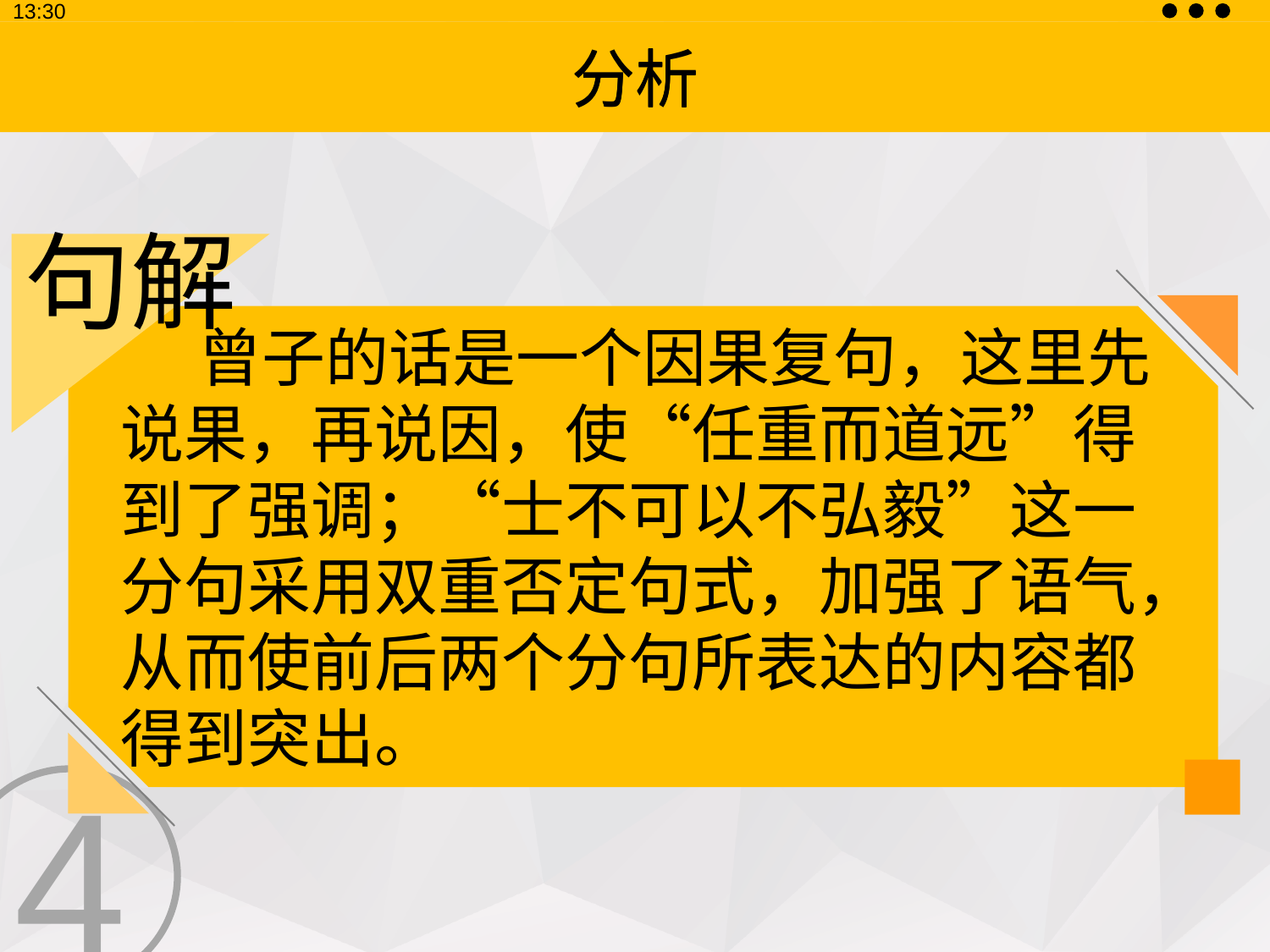

13:30

分析
分析

句解

      曾子的话是一个因果复句，这里先说果，再说因，使“任重而道远”得到了强调；“士不可以不弘毅”这一分句采用双重否定句式，加强了语气，从而使前后两个分句所表达的内容都得到突出。

4